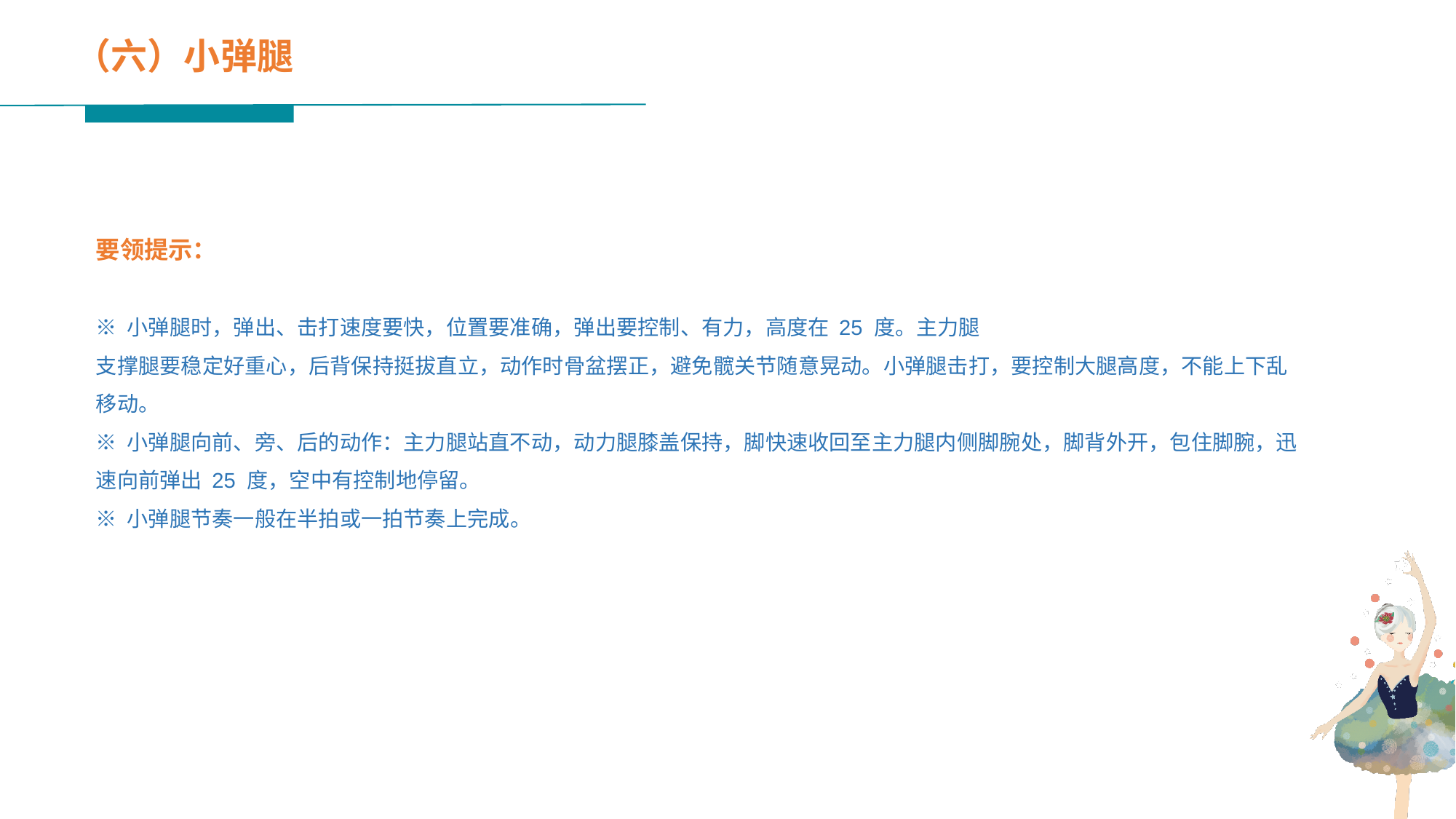

（六）小弹腿

要领提示：

※ 小弹腿时，弹出、击打速度要快，位置要准确，弹出要控制、有力，高度在 25 度。主力腿
支撑腿要稳定好重心，后背保持挺拔直立，动作时骨盆摆正，避免髋关节随意晃动。小弹腿击打，要控制大腿高度，不能上下乱移动。
※ 小弹腿向前、旁、后的动作：主力腿站直不动，动力腿膝盖保持，脚快速收回至主力腿内侧脚腕处，脚背外开，包住脚腕，迅速向前弹出 25 度，空中有控制地停留。
※ 小弹腿节奏一般在半拍或一拍节奏上完成。